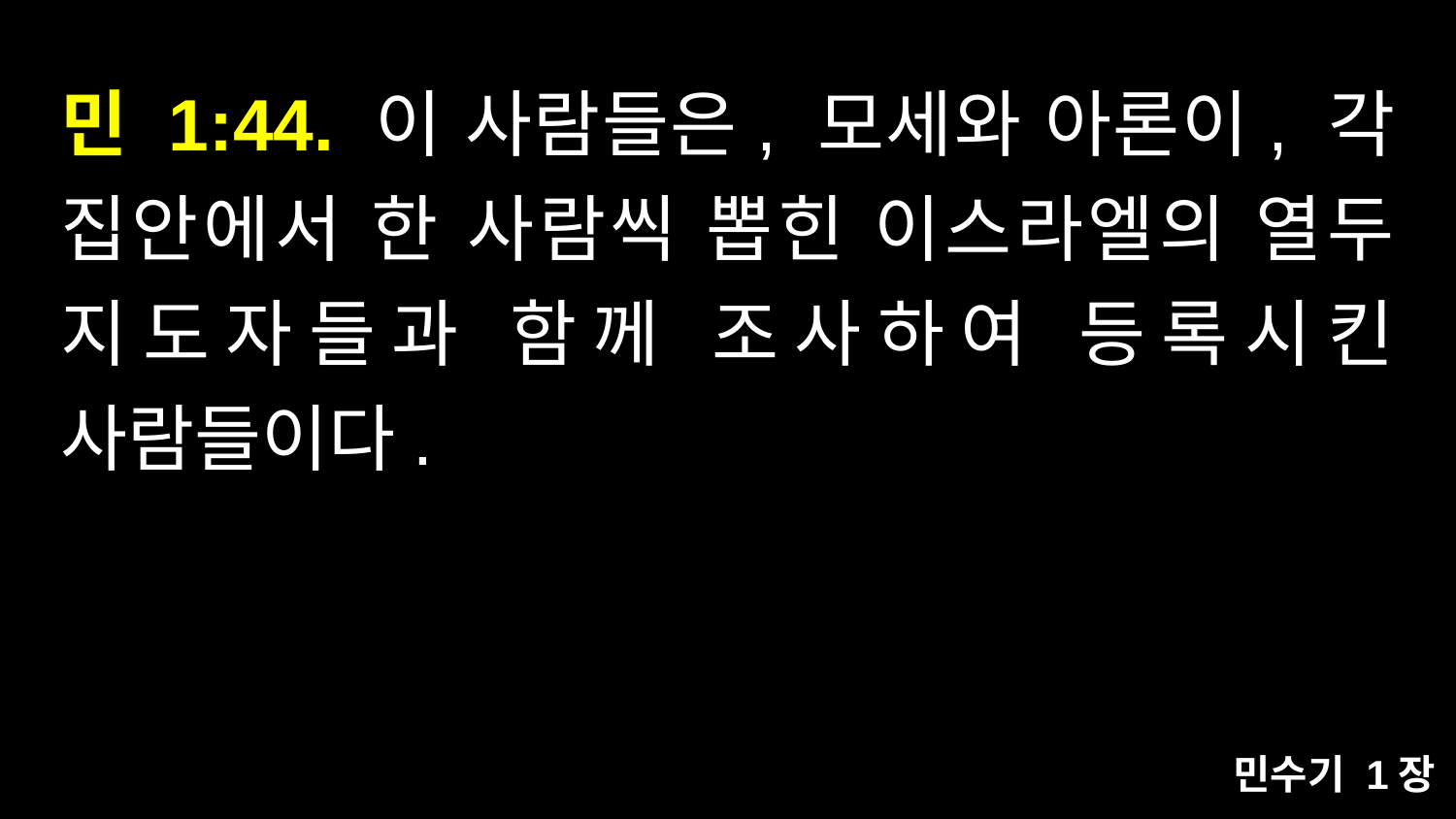

# 민 1:44. 이 사람들은, 모세와 아론이, 각 집안에서 한 사람씩 뽑힌 이스라엘의 열두 지도자들과 함께 조사하여 등록시킨 사람들이다.
민수기 1장